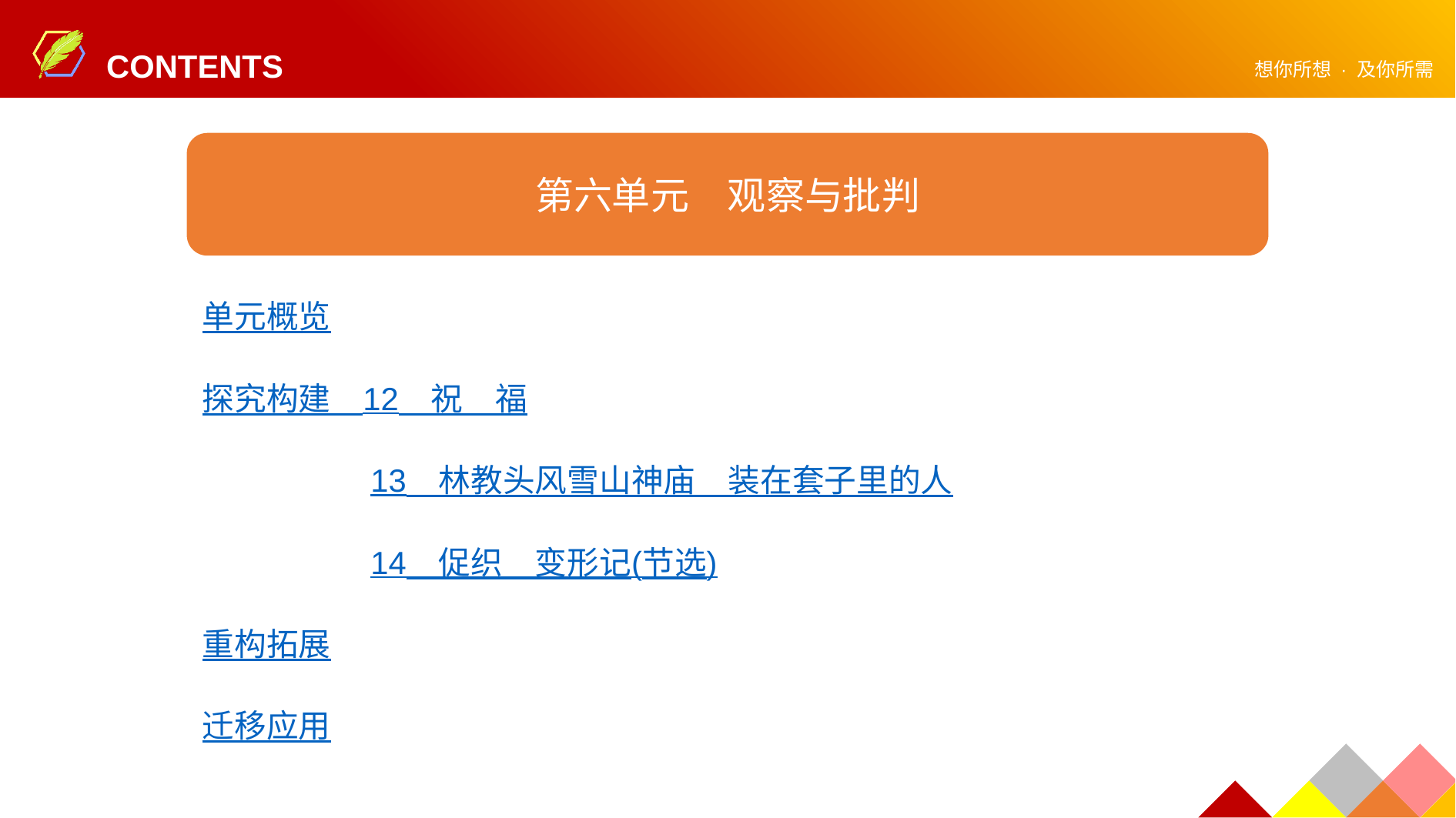

第六单元　观察与批判
单元概览
探究构建　12　祝　福
　　　　　13　林教头风雪山神庙　装在套子里的人
　　　　　14　促织　变形记(节选)
重构拓展
迁移应用